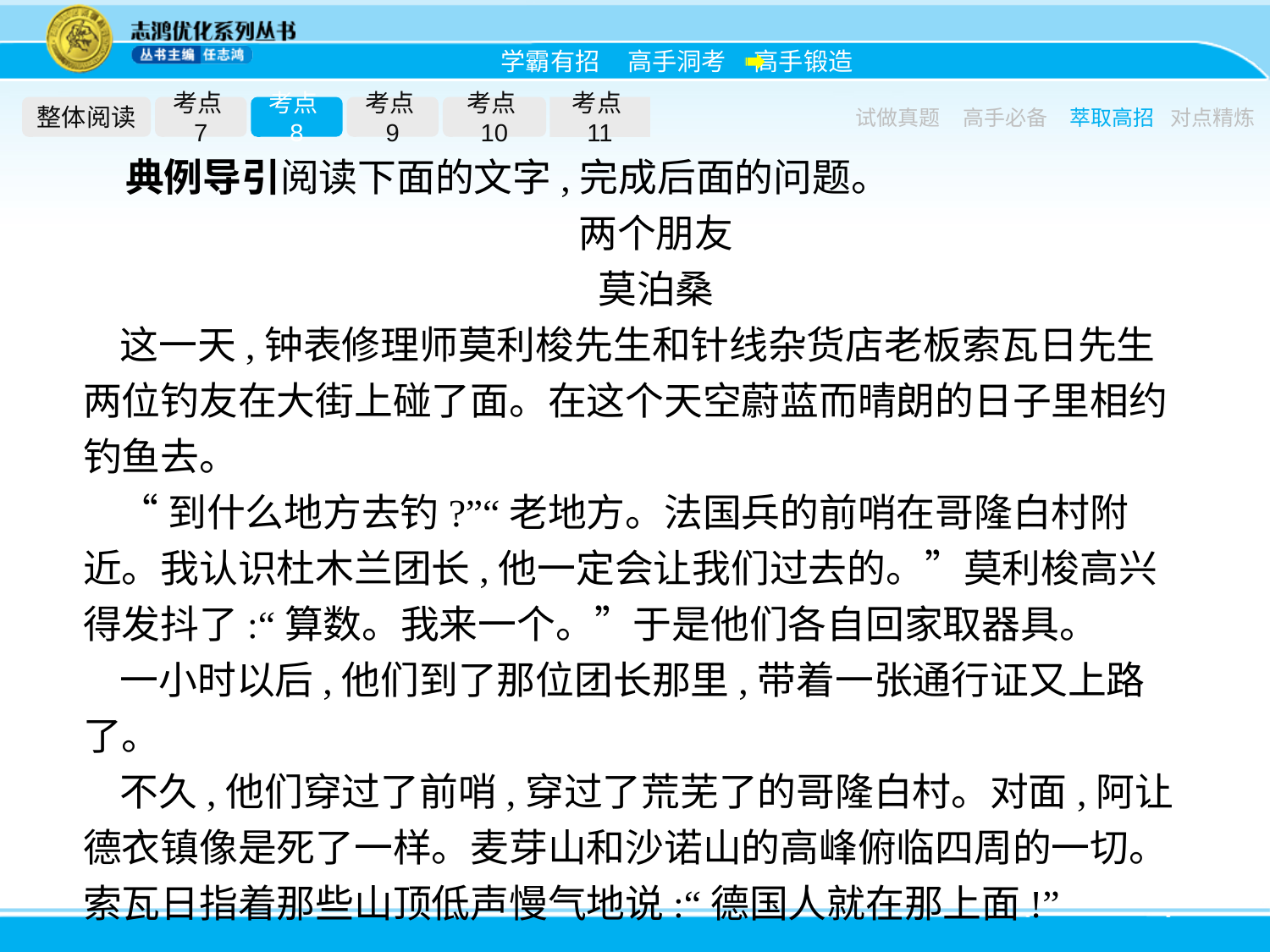

整体阅读
考点7
考点8
考点9
考点10
考点11
试做真题
高手必备
萃取高招
对点精炼
典例导引阅读下面的文字,完成后面的问题。
两个朋友
莫泊桑
这一天,钟表修理师莫利梭先生和针线杂货店老板索瓦日先生两位钓友在大街上碰了面。在这个天空蔚蓝而晴朗的日子里相约钓鱼去。
“到什么地方去钓?”“老地方。法国兵的前哨在哥隆白村附近。我认识杜木兰团长,他一定会让我们过去的。”莫利梭高兴得发抖了:“算数。我来一个。”于是他们各自回家取器具。
一小时以后,他们到了那位团长那里,带着一张通行证又上路了。
不久,他们穿过了前哨,穿过了荒芜了的哥隆白村。对面,阿让德衣镇像是死了一样。麦芽山和沙诺山的高峰俯临四周的一切。索瓦日指着那些山顶低声慢气地说:“德国人就在那上面!”